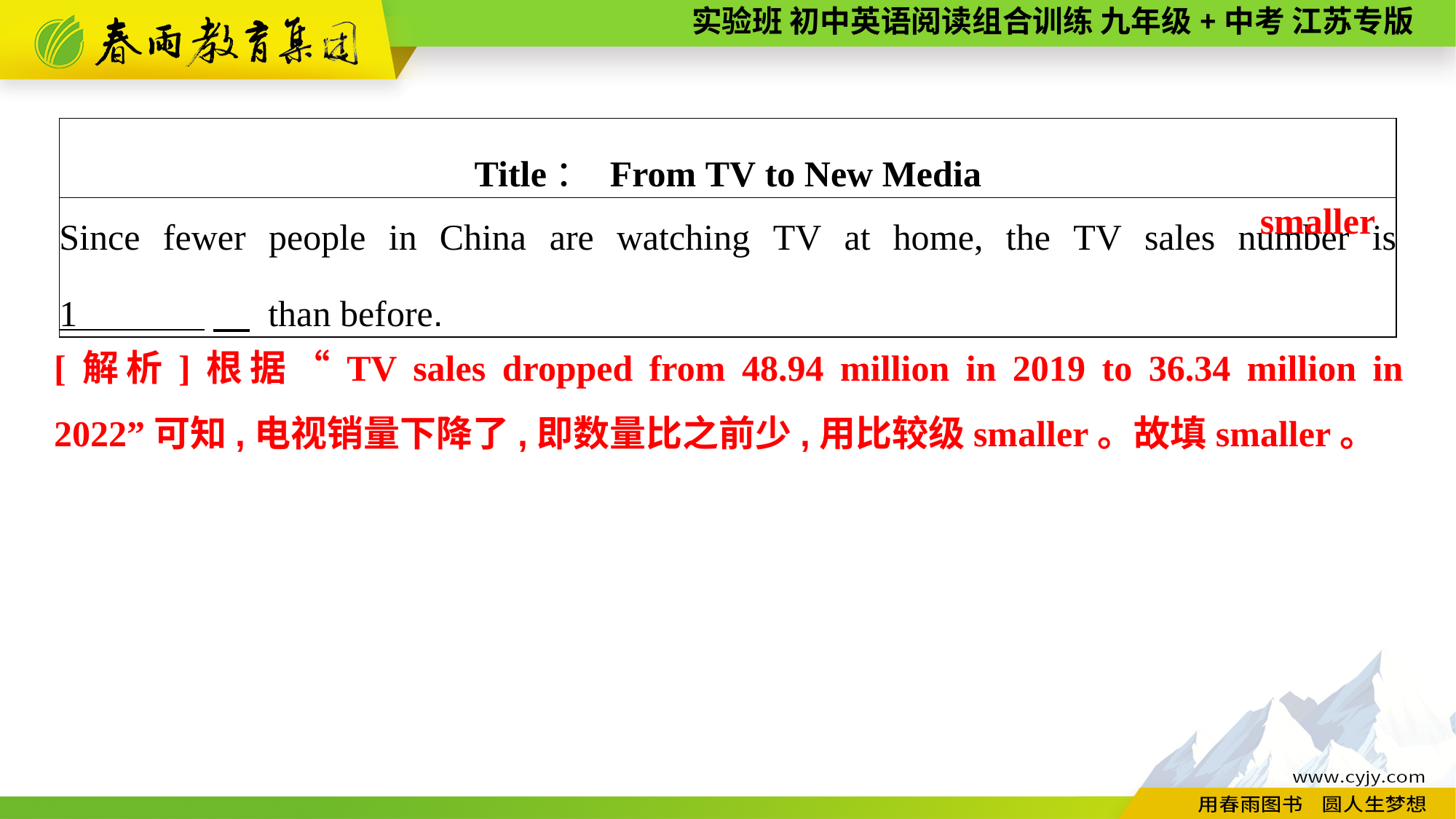

| Title： From TV to New Media |
| --- |
| Since fewer people in China are watching TV at home, the TV sales number is 1 .　 than before. |
smaller
[解析]根据“TV sales dropped from 48.94 million in 2019 to 36.34 million in 2022”可知,电视销量下降了,即数量比之前少,用比较级smaller。故填smaller。